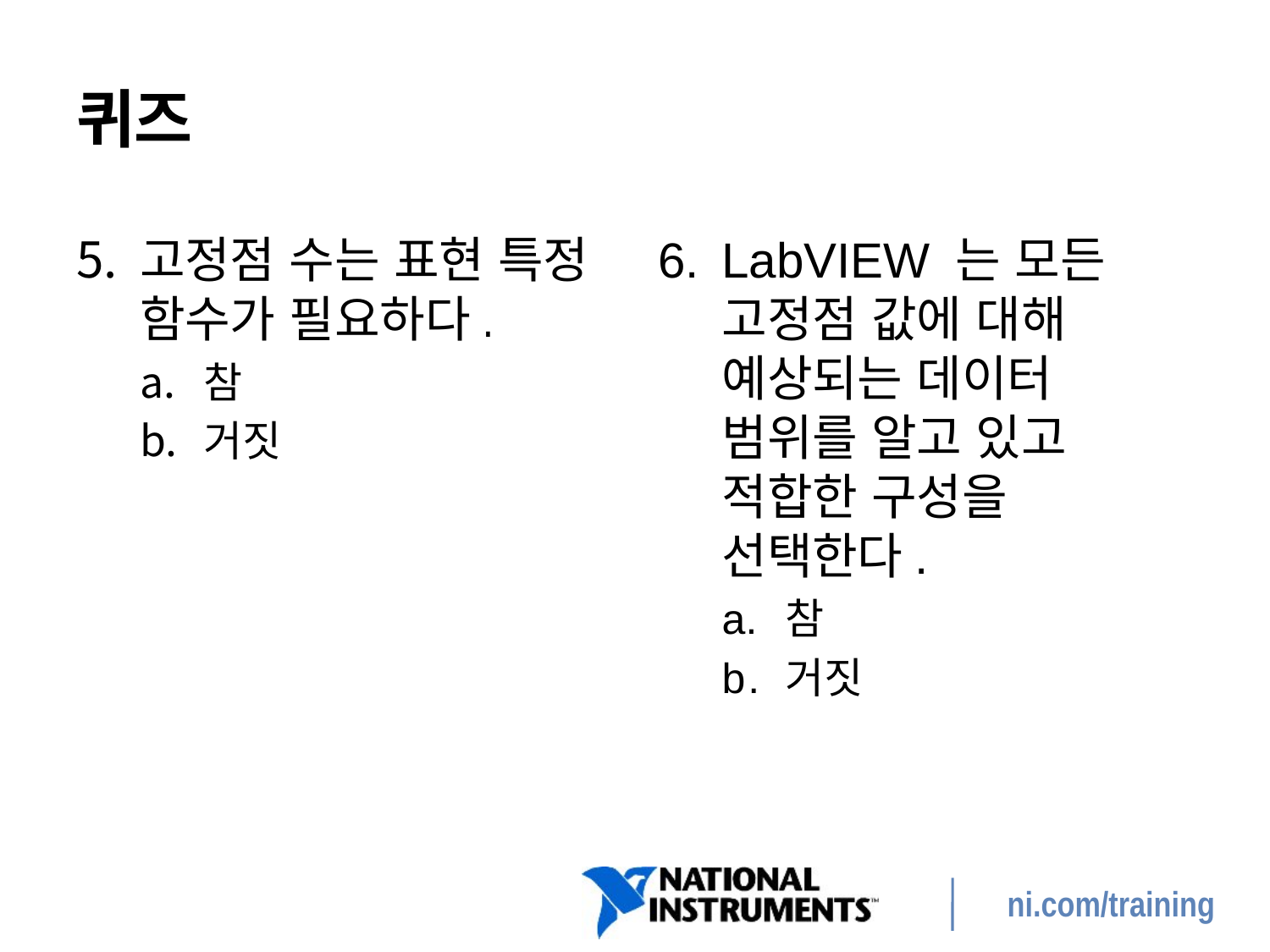

# 퀴즈
고정점 수는 표현 특정 함수가 필요하다.
참
거짓
LabVIEW 는 모든 고정점 값에 대해 예상되는 데이터 범위를 알고 있고 적합한 구성을 선택한다.
참
거짓